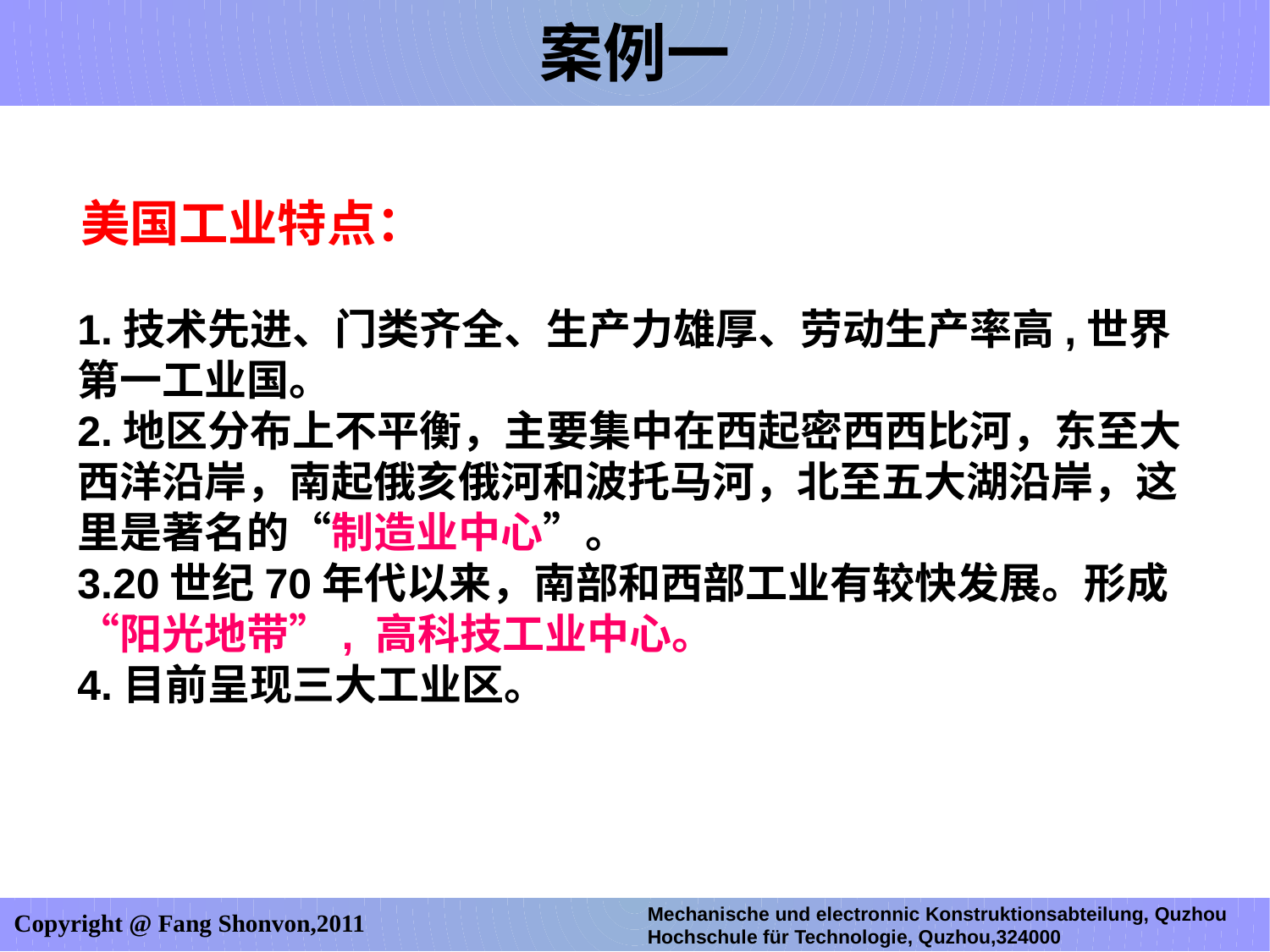

案例一
美国工业特点：
1.技术先进、门类齐全、生产力雄厚、劳动生产率高,世界第一工业国。
2.地区分布上不平衡，主要集中在西起密西西比河，东至大西洋沿岸，南起俄亥俄河和波托马河，北至五大湖沿岸，这里是著名的“制造业中心”。
3.20世纪70年代以来，南部和西部工业有较快发展。形成“阳光地带”, 高科技工业中心。
4.目前呈现三大工业区。
Mechanische und electronnic Konstruktionsabteilung, Quzhou Hochschule für Technologie, Quzhou,324000

Copyright @ Fang Shonvon,2011